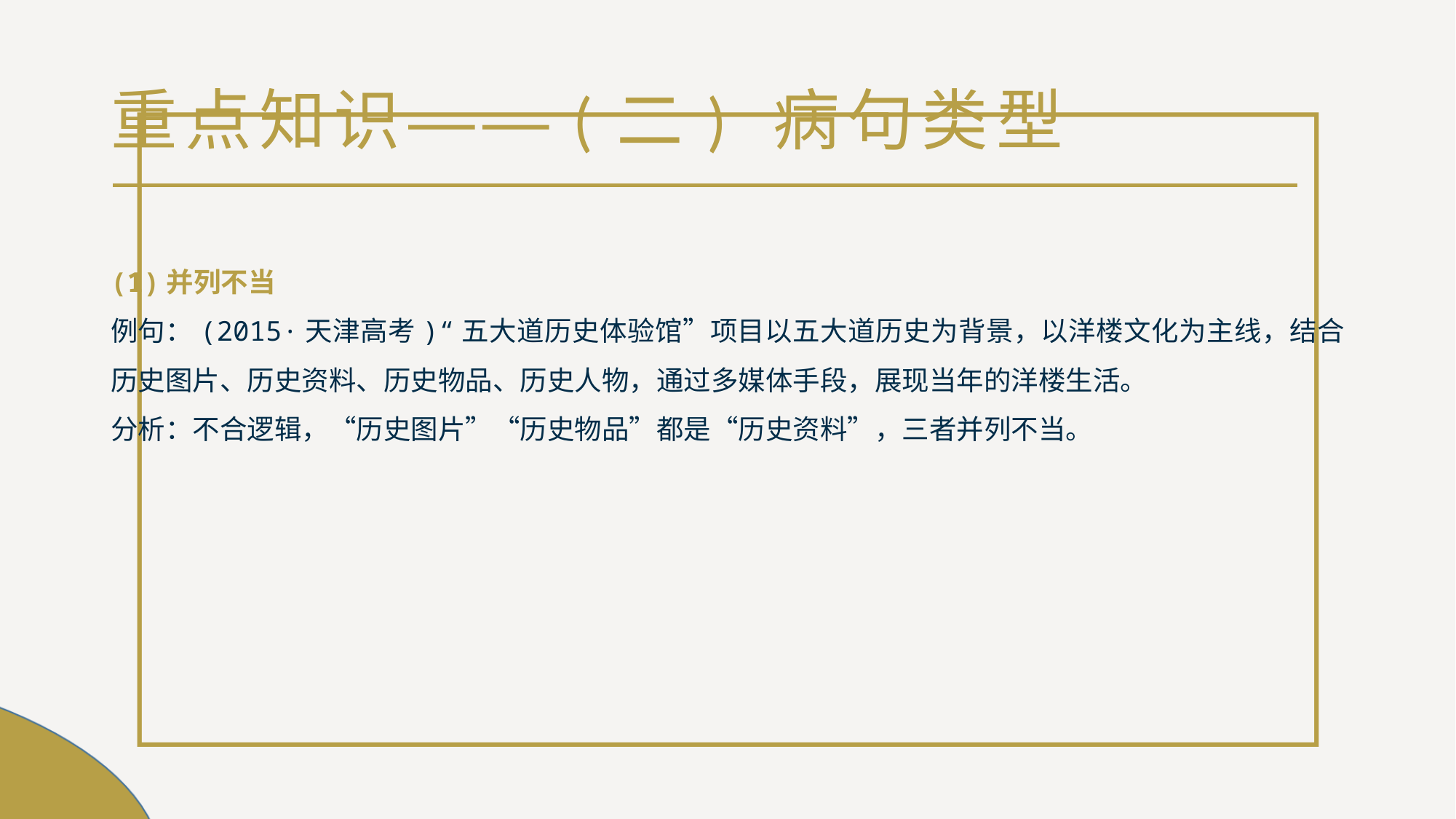

# 重点知识——(二) 病句类型
(1)并列不当
例句：(2015·天津高考)“五大道历史体验馆”项目以五大道历史为背景，以洋楼文化为主线，结合历史图片、历史资料、历史物品、历史人物，通过多媒体手段，展现当年的洋楼生活。
分析：不合逻辑，“历史图片”“历史物品”都是“历史资料”，三者并列不当。